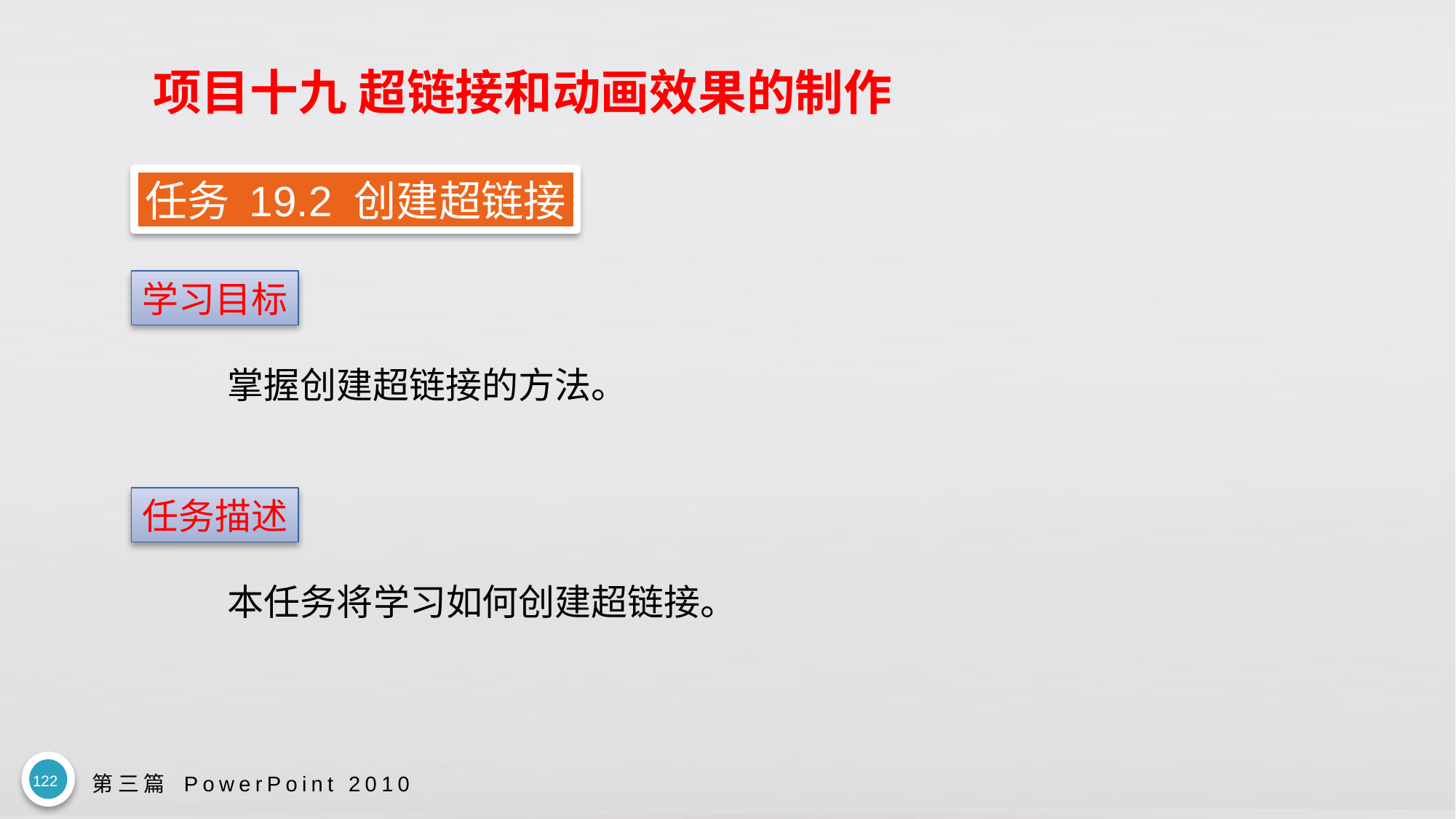

# 项目十九 超链接和动画效果的制作
任务 19.2 创建超链接
学习目标
掌握创建超链接的方法。
任务描述
本任务将学习如何创建超链接。
122